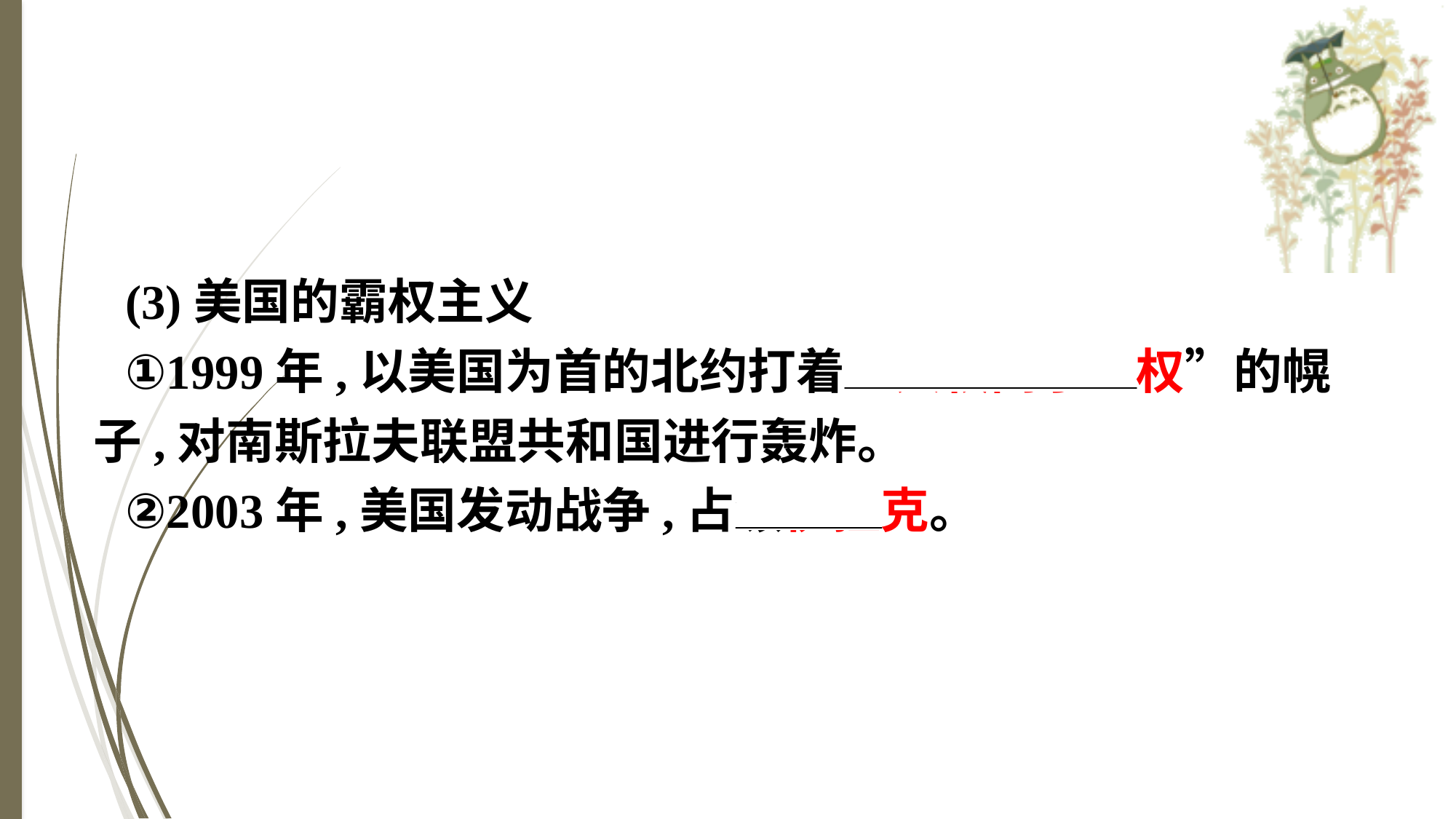

(3)美国的霸权主义
①1999年,以美国为首的北约打着“人权高于主权”的幌子,对南斯拉夫联盟共和国进行轰炸。
②2003年,美国发动战争,占领伊拉克。